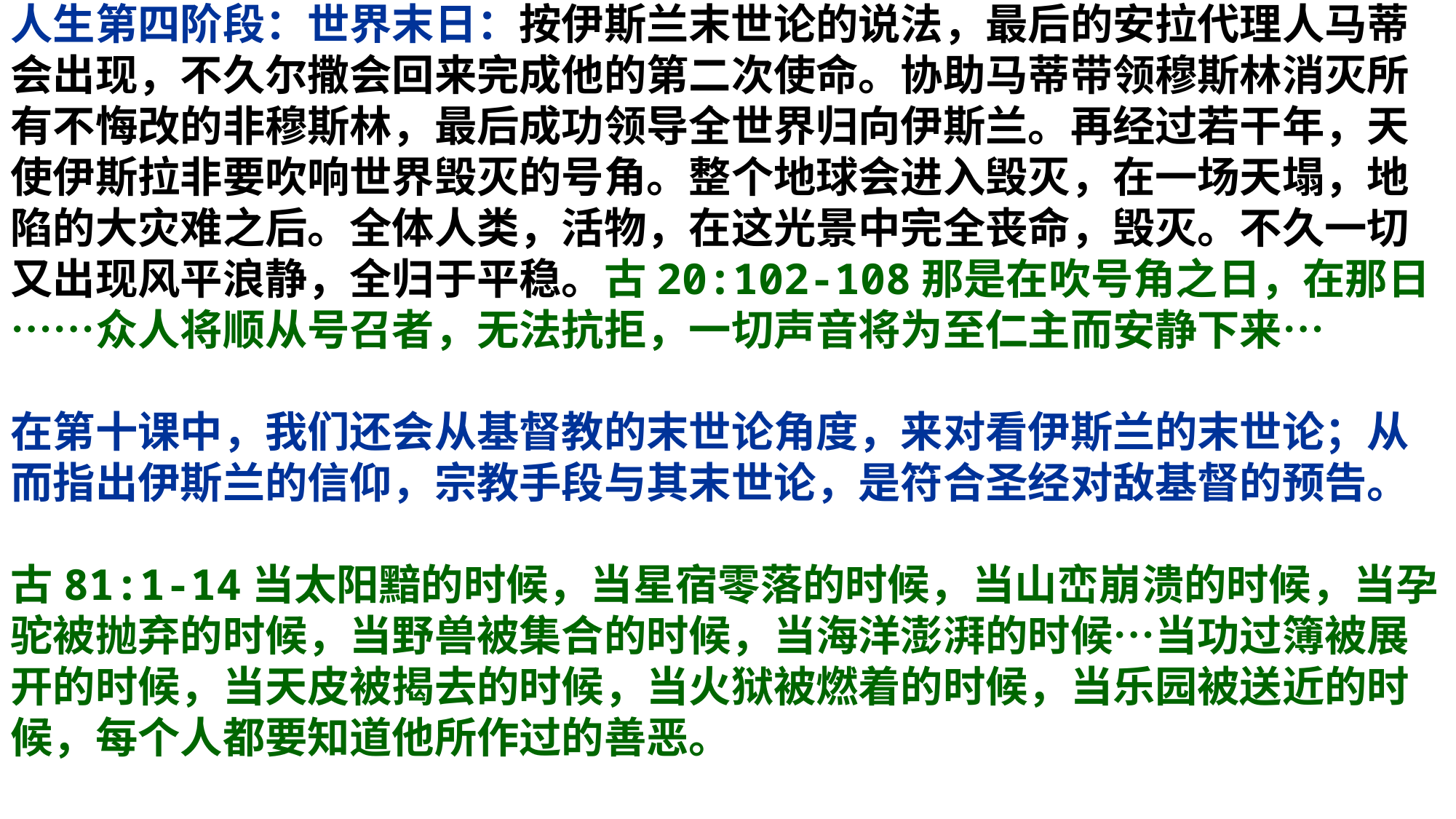

人生第四阶段：世界末日：按伊斯兰末世论的说法，最后的安拉代理人马蒂会出现，不久尔撒会回来完成他的第二次使命。协助马蒂带领穆斯林消灭所有不悔改的非穆斯林，最后成功领导全世界归向伊斯兰。再经过若干年，天使伊斯拉非要吹响世界毁灭的号角。整个地球会进入毁灭，在一场天塌，地陷的大灾难之后。全体人类，活物，在这光景中完全丧命，毁灭。不久一切又出现风平浪静，全归于平稳。古20:102-108那是在吹号角之日，在那日……众人将顺从号召者，无法抗拒，一切声音将为至仁主而安静下来…

在第十课中，我们还会从基督教的末世论角度，来对看伊斯兰的末世论；从而指出伊斯兰的信仰，宗教手段与其末世论，是符合圣经对敌基督的预告。

古81:1-14当太阳黯的时候，当星宿零落的时候，当山峦崩溃的时候，当孕驼被抛弃的时候，当野兽被集合的时候，当海洋澎湃的时候…当功过簿被展开的时候，当天皮被揭去的时候，当火狱被燃着的时候，当乐园被送近的时候，每个人都要知道他所作过的善恶。